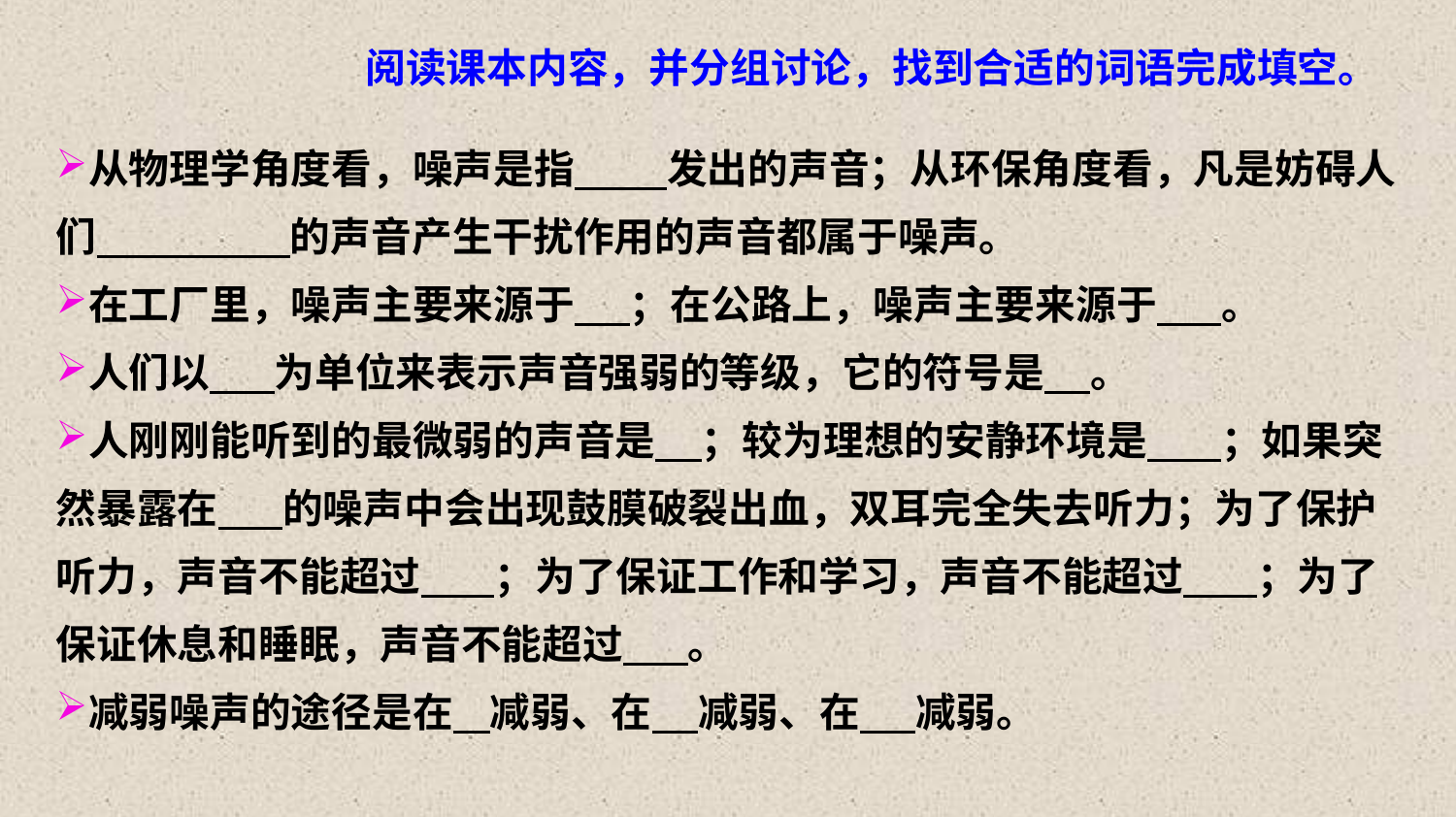

阅读课本内容，并分组讨论，找到合适的词语完成填空。
从物理学角度看，噪声是指          发出的声音；从环保角度看，凡是妨碍人们                     的声音产生干扰作用的声音都属于噪声。
在工厂里，噪声主要来源于      ；在公路上，噪声主要来源于       。
人们以       为单位来表示声音强弱的等级，它的符号是     。
人刚刚能听到的最微弱的声音是     ；较为理想的安静环境是        ；如果突然暴露在       的噪声中会出现鼓膜破裂出血，双耳完全失去听力；为了保护听力，声音不能超过        ；为了保证工作和学习，声音不能超过        ；为了保证休息和睡眠，声音不能超过       。
减弱噪声的途径是在    减弱、在     减弱、在      减弱。